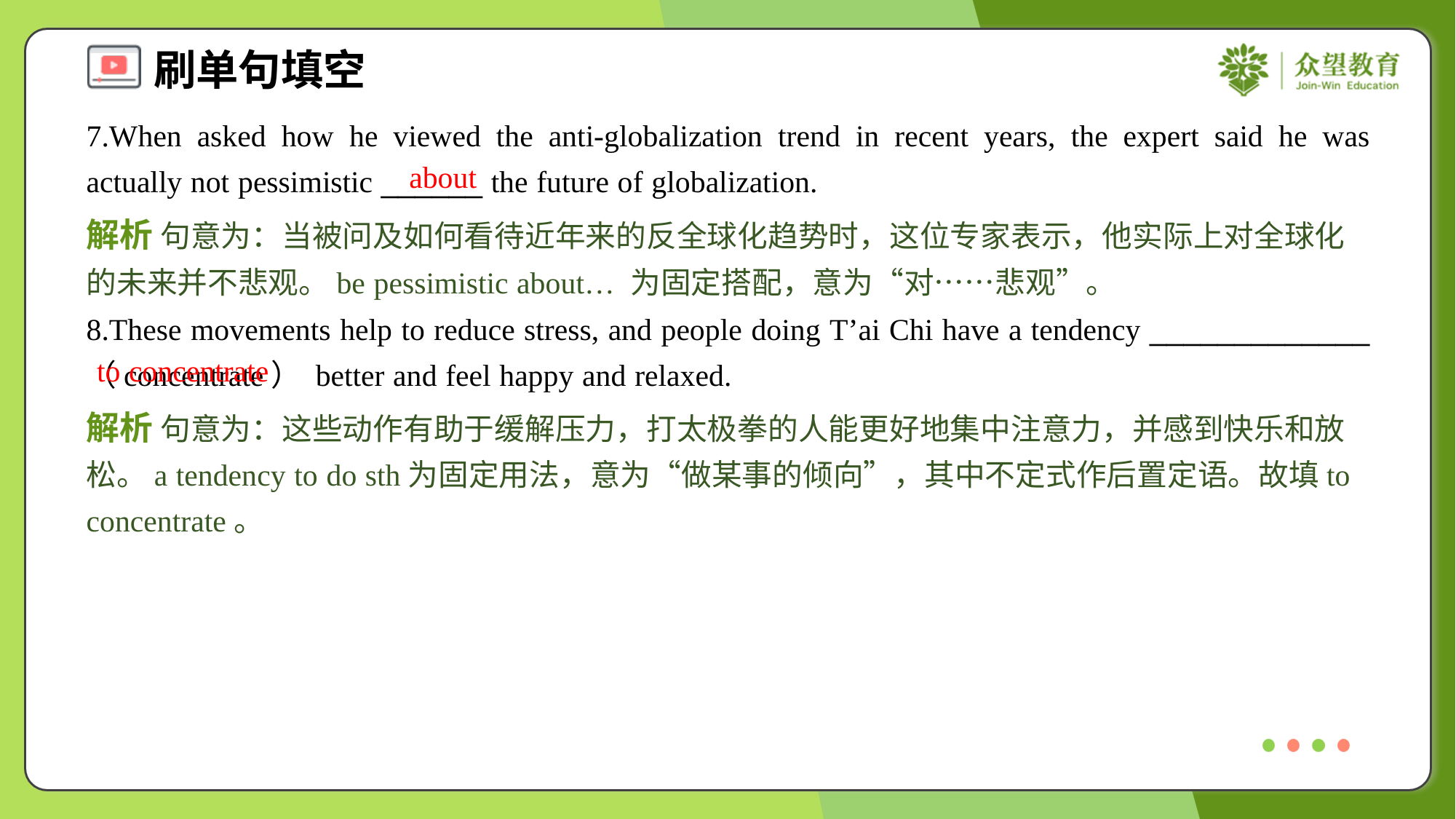

7.When asked how he viewed the anti-globalization trend in recent years, the expert said he was actually not pessimistic ______ the future of globalization.
about
解析 句意为：当被问及如何看待近年来的反全球化趋势时，这位专家表示，他实际上对全球化的未来并不悲观。be pessimistic about… 为固定搭配，意为“对……悲观”。
8.These movements help to reduce stress, and people doing T’ai Chi have a tendency _____________ （concentrate） better and feel happy and relaxed.
to concentrate
解析 句意为：这些动作有助于缓解压力，打太极拳的人能更好地集中注意力，并感到快乐和放松。a tendency to do sth为固定用法，意为“做某事的倾向”，其中不定式作后置定语。故填to concentrate。